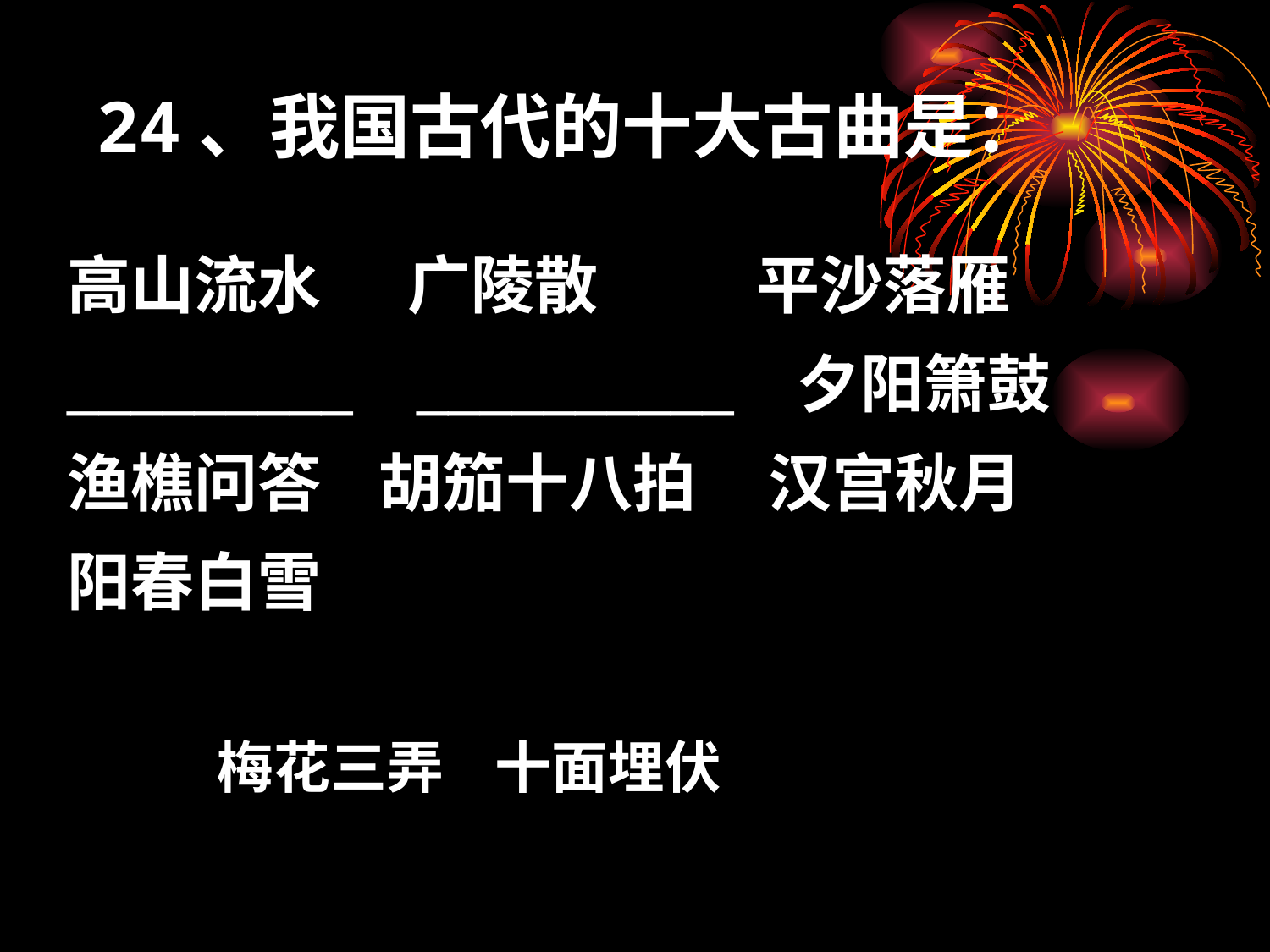

24、我国古代的十大古曲是：
高山流水      广陵散           平沙落雁
_________    __________   夕阳箫鼓
渔樵问答    胡笳十八拍     汉宫秋月  阳春白雪

梅花三弄    十面埋伏